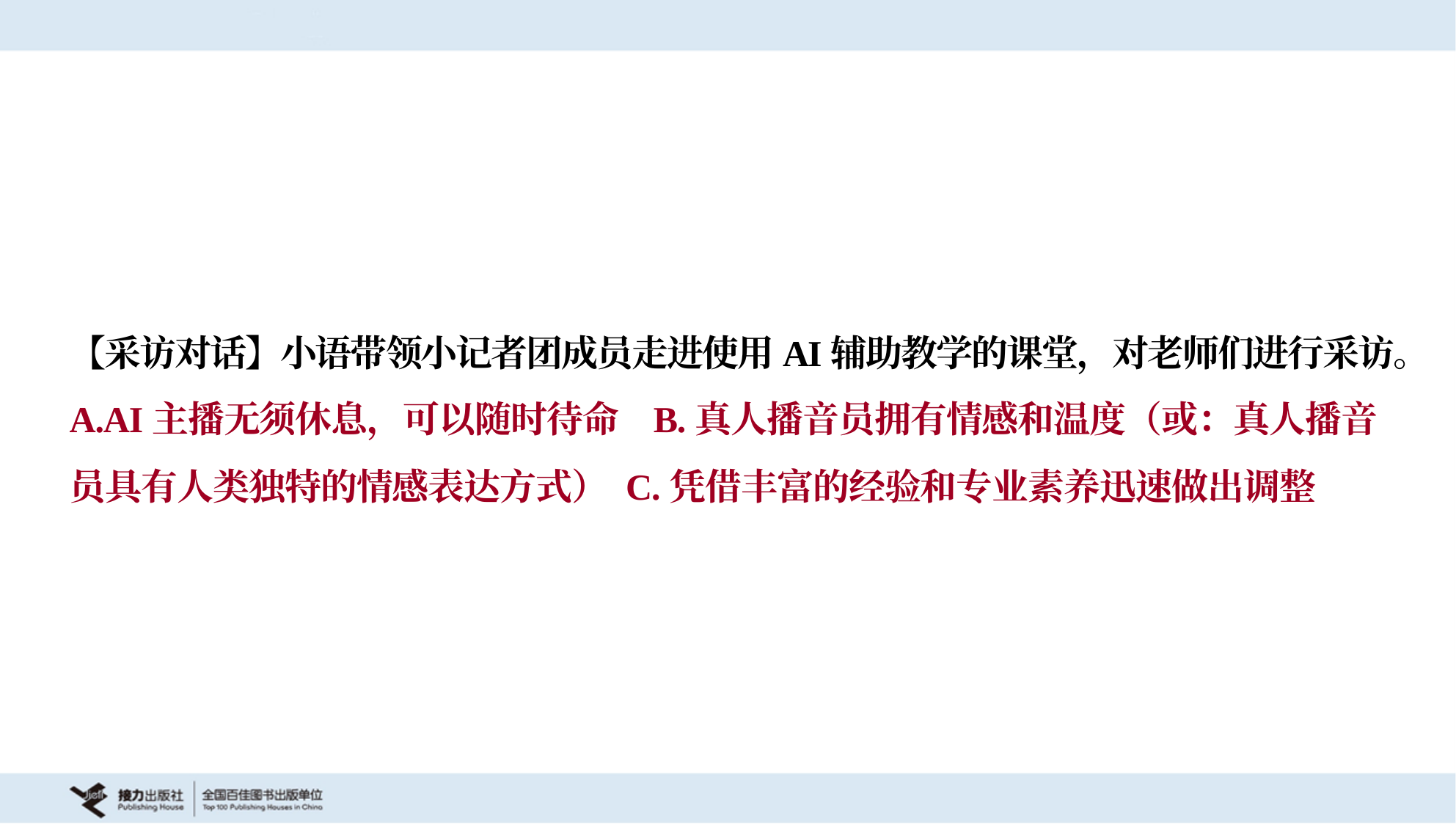

【采访对话】小语带领小记者团成员走进使用AI辅助教学的课堂，对老师们进行采访。
A.AI主播无须休息，可以随时待命   B.真人播音员拥有情感和温度（或：真人播音
员具有人类独特的情感表达方式） C.凭借丰富的经验和专业素养迅速做出调整